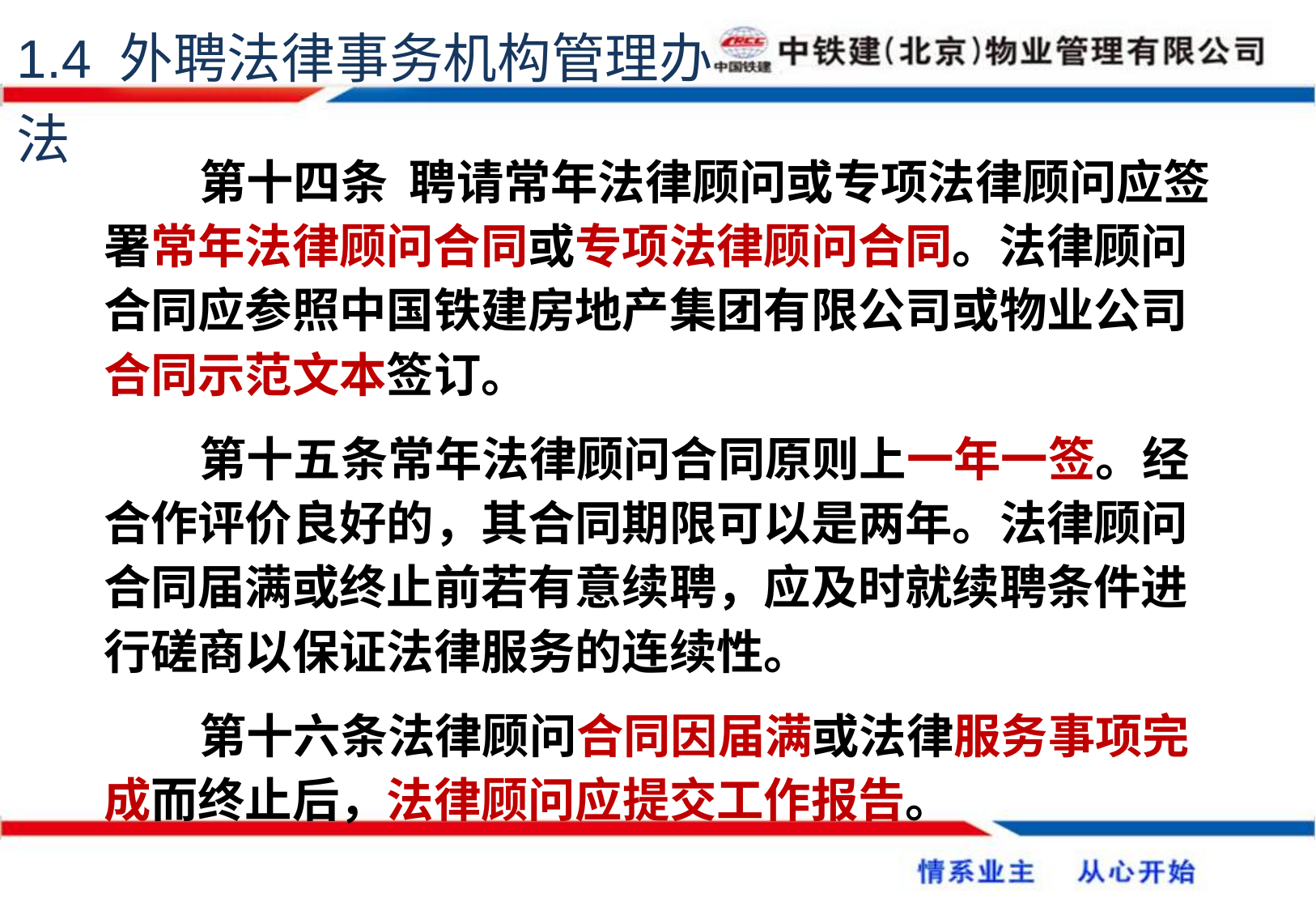

1.4 外聘法律事务机构管理办法
第十四条  聘请常年法律顾问或专项法律顾问应签署常年法律顾问合同或专项法律顾问合同。法律顾问合同应参照中国铁建房地产集团有限公司或物业公司合同示范文本签订。
第十五条常年法律顾问合同原则上一年一签。经合作评价良好的，其合同期限可以是两年。法律顾问合同届满或终止前若有意续聘，应及时就续聘条件进行磋商以保证法律服务的连续性。
第十六条法律顾问合同因届满或法律服务事项完成而终止后，法律顾问应提交工作报告。
78